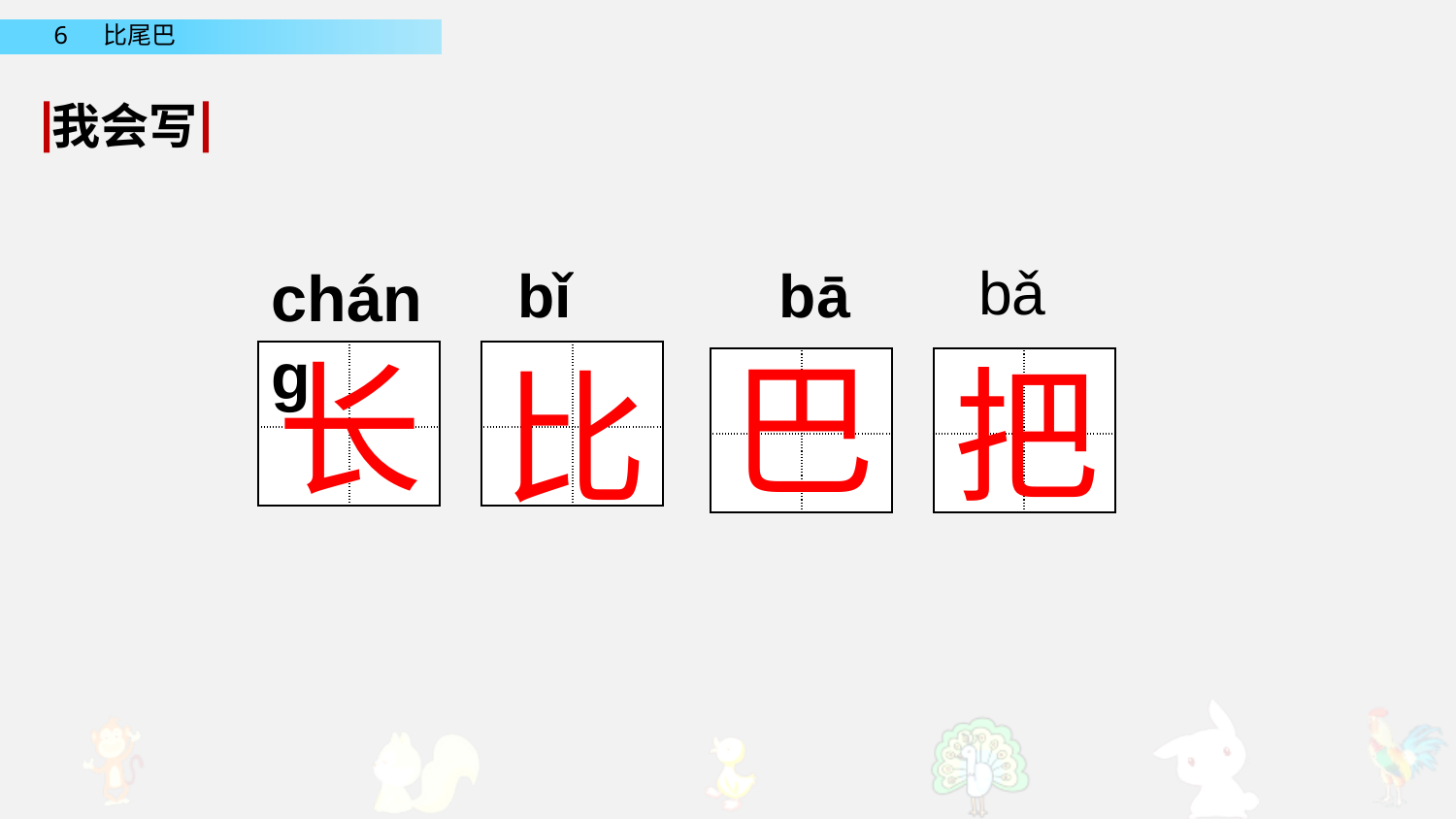

我会写

bǎ
chánɡ
bǐ
bā
长
巴
把
比
|  |  |
| --- | --- |
|  |  |
|  |  |
| --- | --- |
|  |  |
|  |  |
| --- | --- |
|  |  |
|  |  |
| --- | --- |
|  |  |